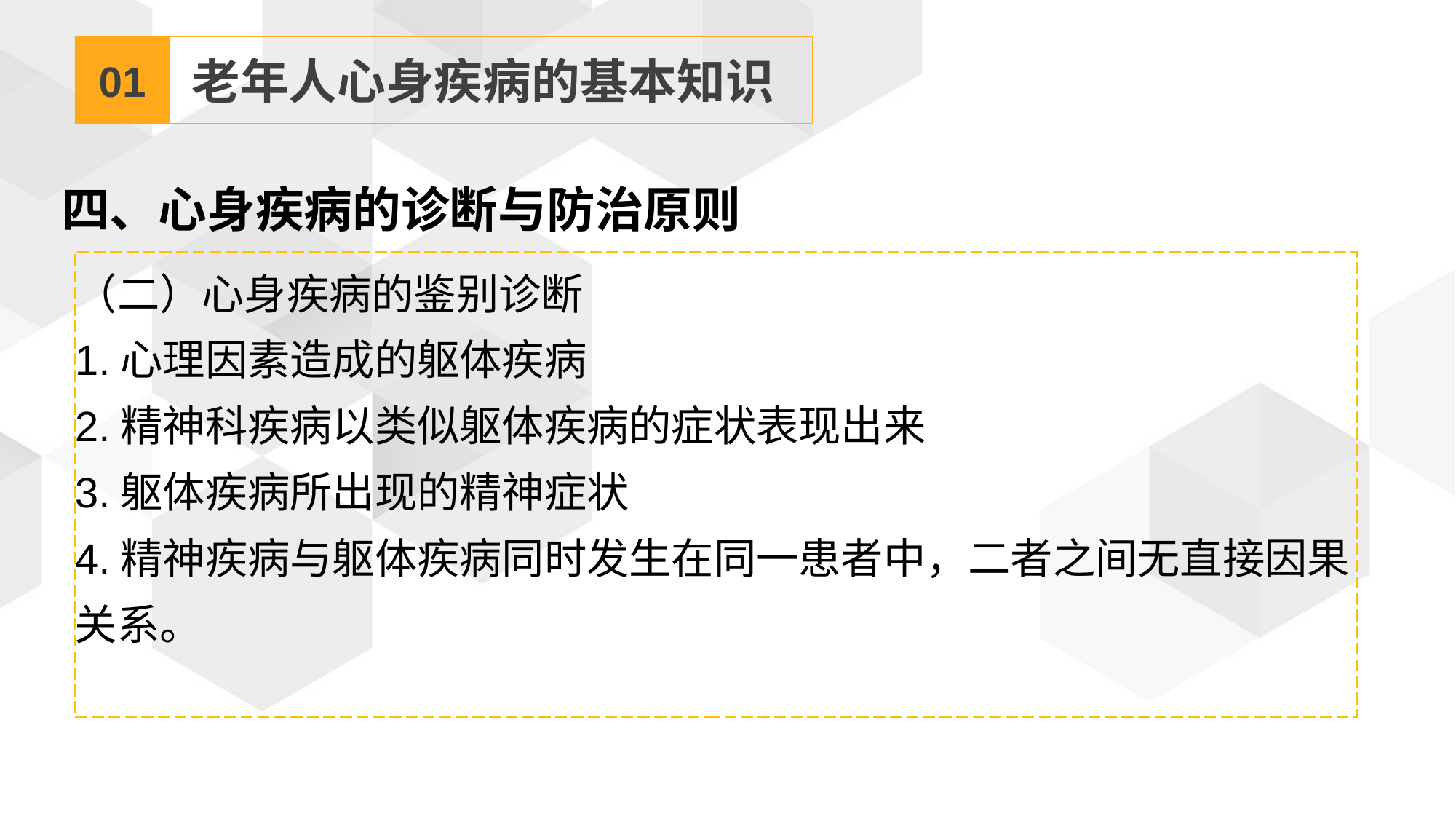

01
老年人心身疾病的基本知识
四、心身疾病的诊断与防治原则
（二）心身疾病的鉴别诊断
1.心理因素造成的躯体疾病
2.精神科疾病以类似躯体疾病的症状表现出来
3.躯体疾病所出现的精神症状
4.精神疾病与躯体疾病同时发生在同一患者中，二者之间无直接因果关系。